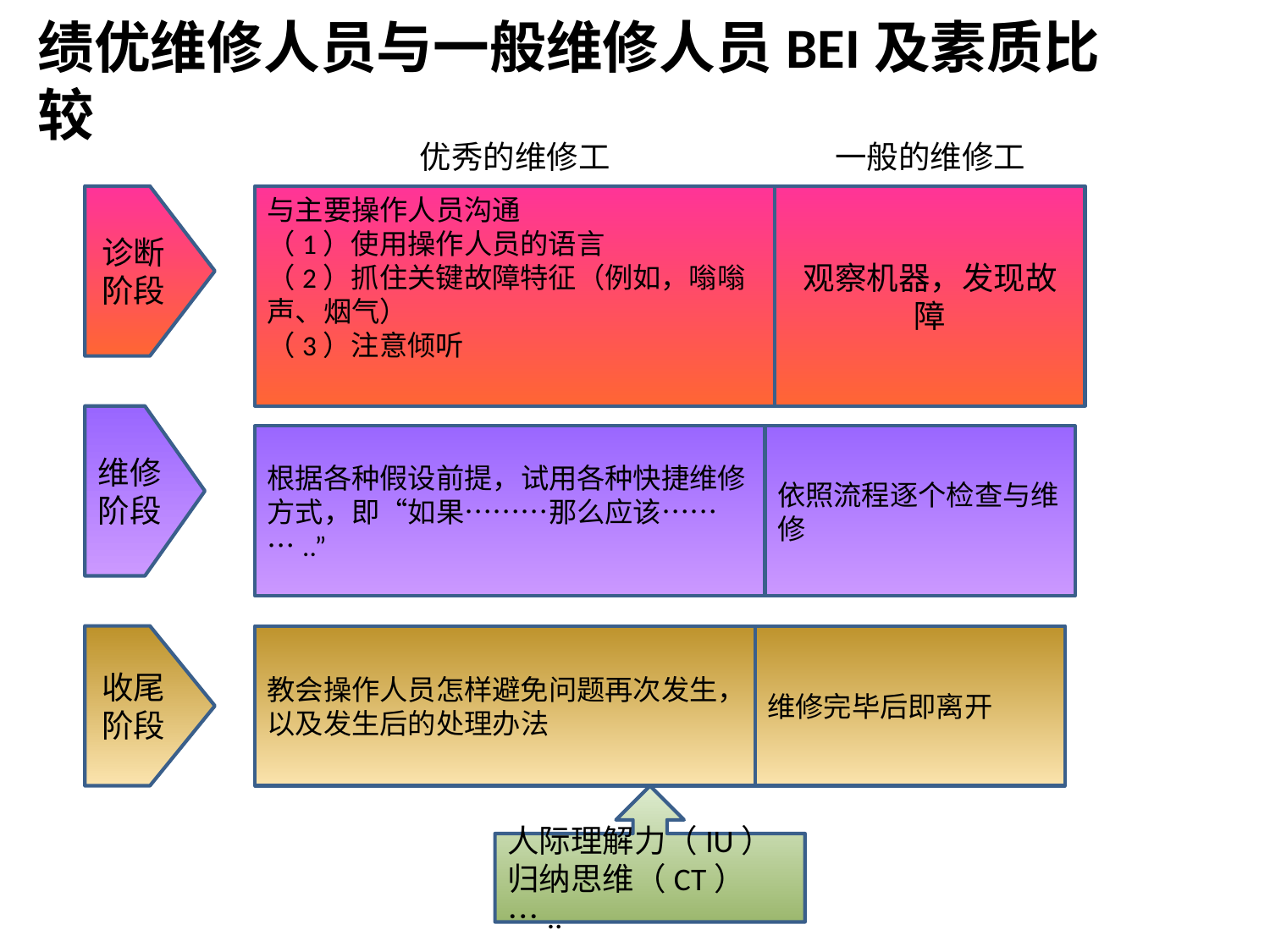

# 绩优维修人员与一般维修人员BEI及素质比较
优秀的维修工
一般的维修工
诊断阶段
与主要操作人员沟通
（1）使用操作人员的语言
（2）抓住关键故障特征（例如，嗡嗡声、烟气）
（3）注意倾听

观察机器，发现故障

维修阶段
根据各种假设前提，试用各种快捷维修方式，即“如果………那么应该………..”
依照流程逐个检查与维修
收尾阶段
教会操作人员怎样避免问题再次发生，以及发生后的处理办法
维修完毕后即离开
人际理解力（IU）
归纳思维（CT）…..